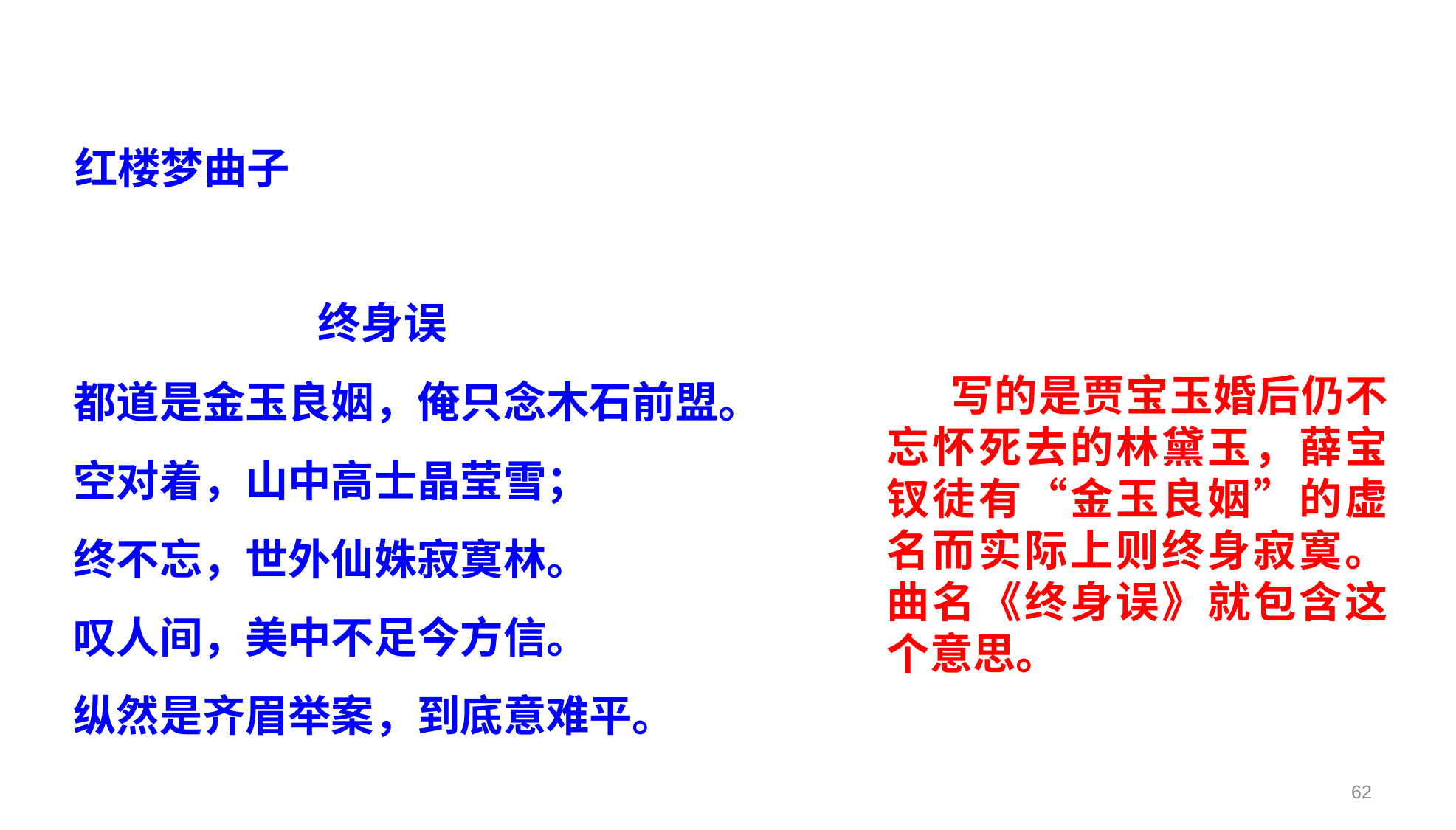

红楼梦曲子
                     终身误
都道是金玉良姻，俺只念木石前盟。
空对着，山中高士晶莹雪；
终不忘，世外仙姝寂寞林。
叹人间，美中不足今方信。
纵然是齐眉举案，到底意难平。
      写的是贾宝玉婚后仍不忘怀死去的林黛玉，薛宝钗徒有“金玉良姻”的虚名而实际上则终身寂寞。曲名《终身误》就包含这个意思。
62